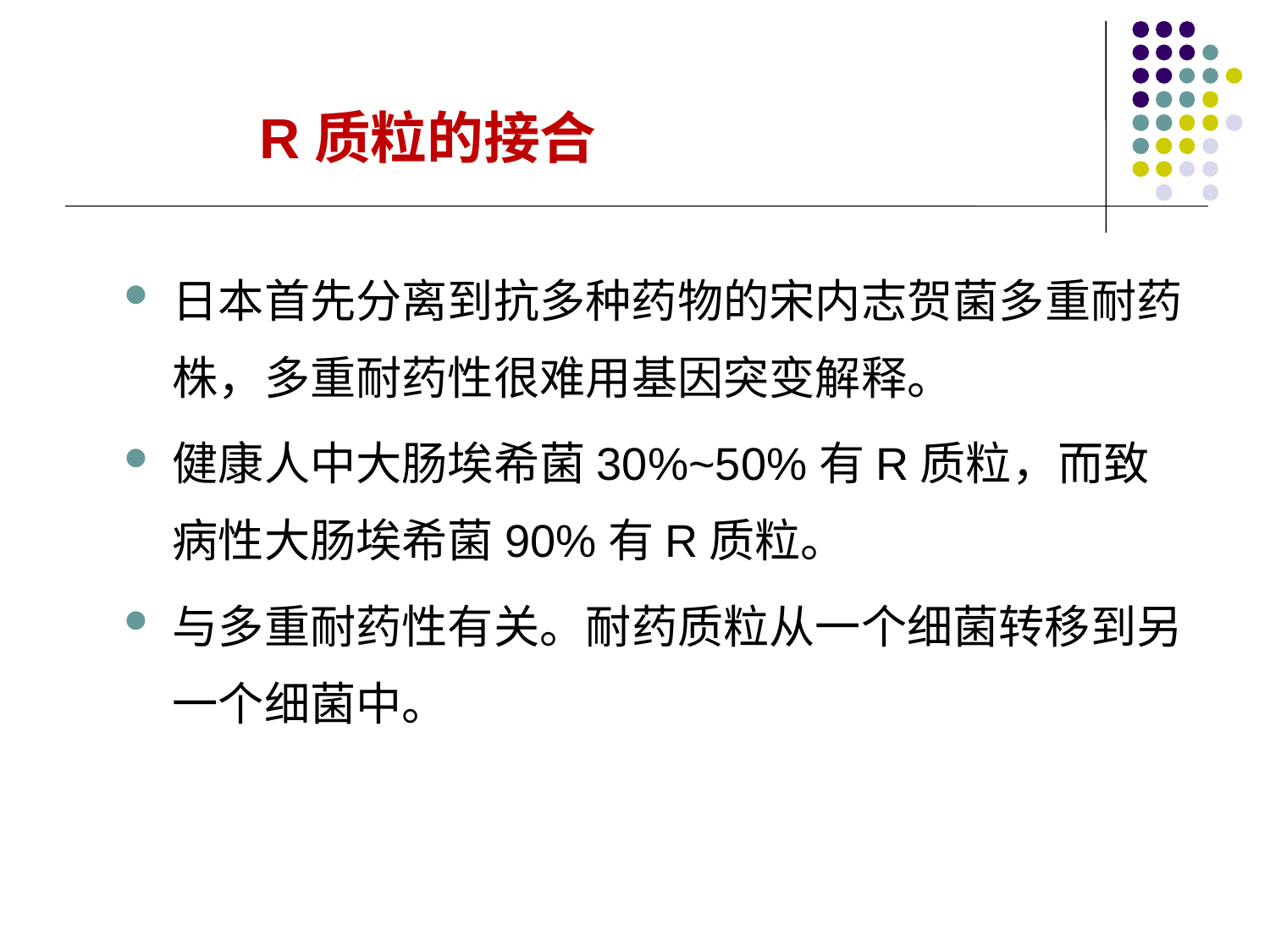

R质粒的接合
日本首先分离到抗多种药物的宋内志贺菌多重耐药株，多重耐药性很难用基因突变解释。
健康人中大肠埃希菌30%~50%有R质粒，而致病性大肠埃希菌90%有R质粒。
与多重耐药性有关。耐药质粒从一个细菌转移到另一个细菌中。